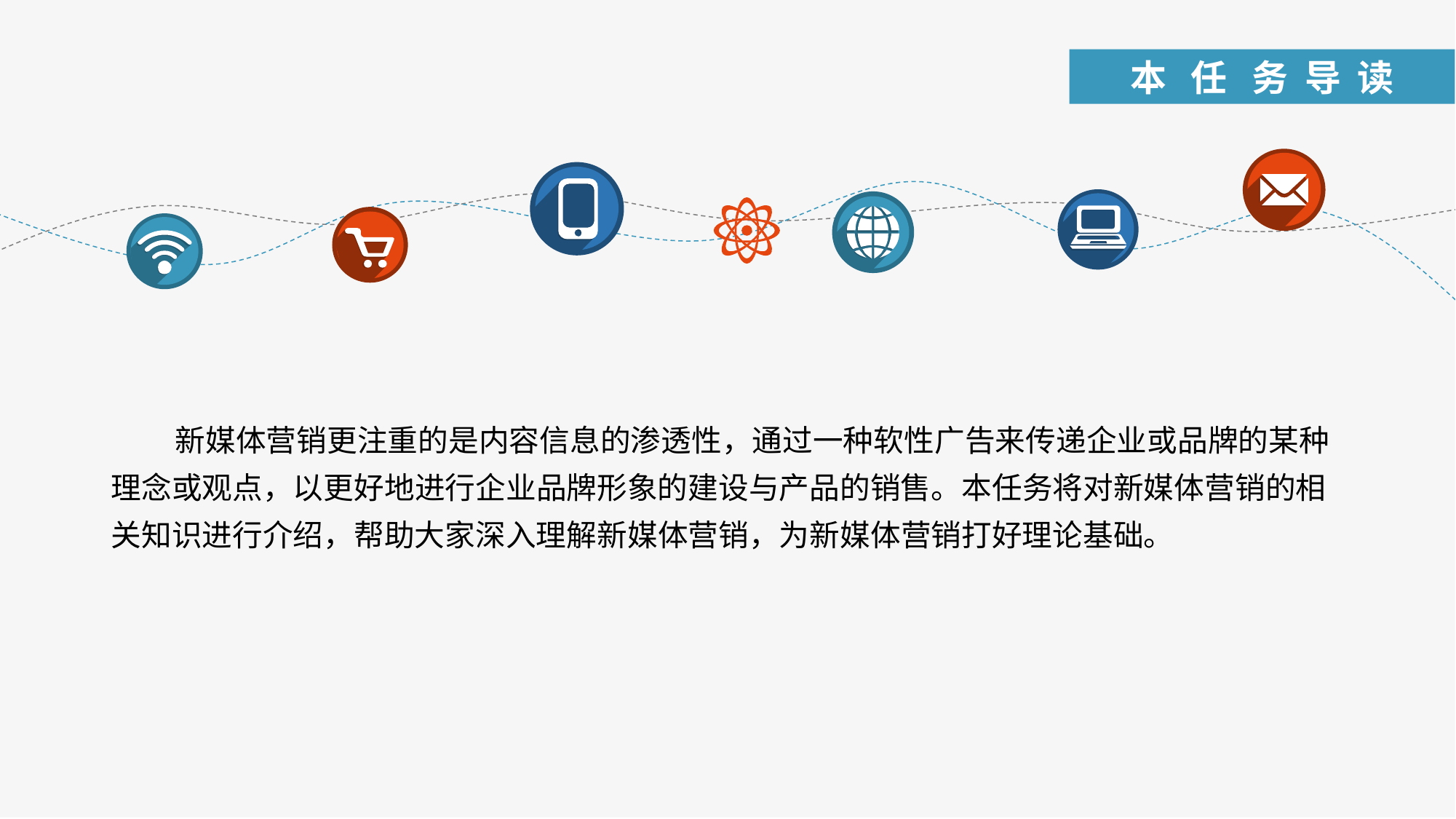

本   任   务  导  读

新媒体营销更注重的是内容信息的渗透性，通过一种软性广告来传递企业或品牌的某种理念或观点，以更好地进行企业品牌形象的建设与产品的销售。本任务将对新媒体营销的相关知识进行介绍，帮助大家深入理解新媒体营销，为新媒体营销打好理论基础。